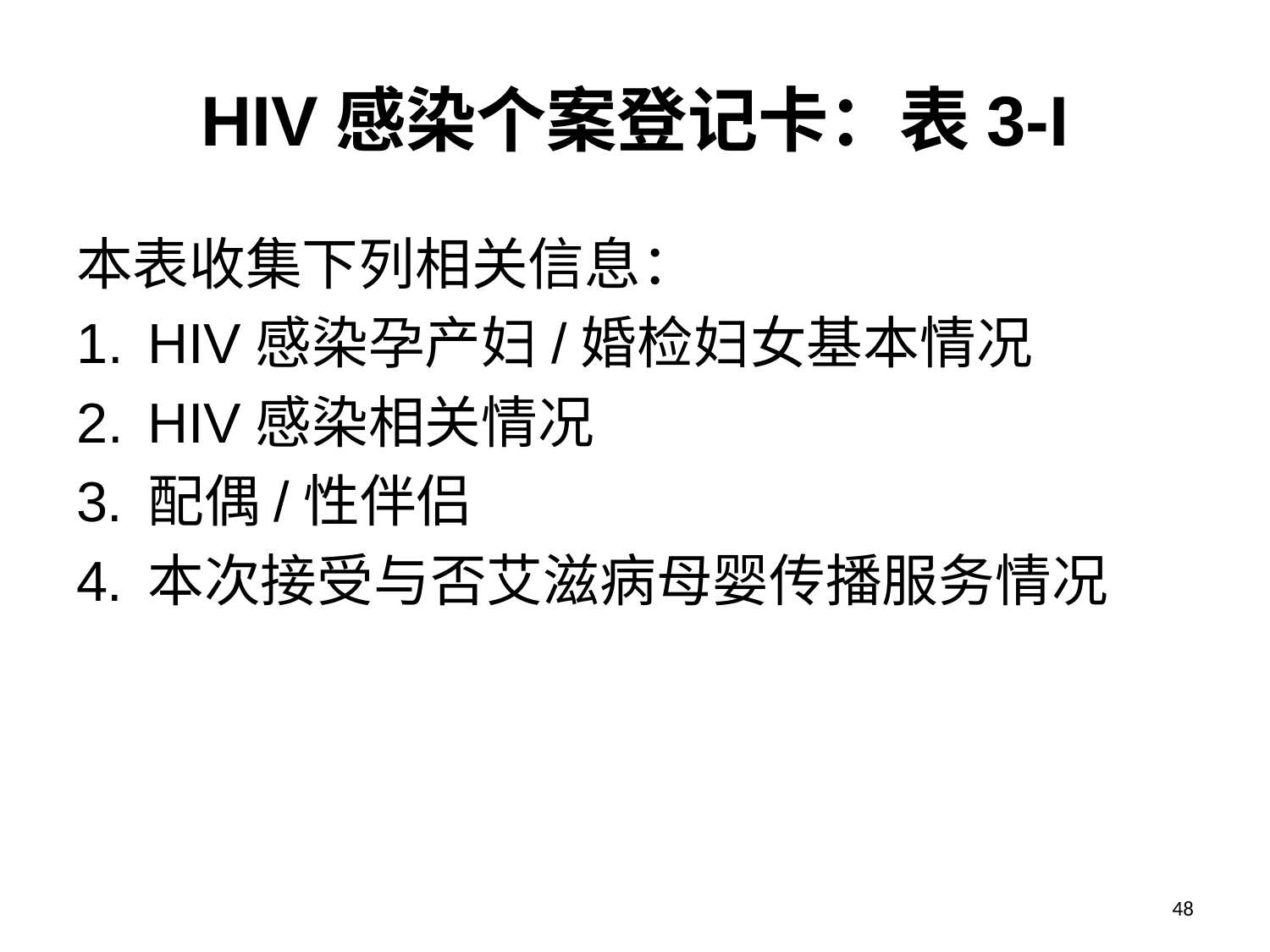

# HIV感染个案登记卡：表3-I
本表收集下列相关信息：
HIV感染孕产妇/婚检妇女基本情况
HIV感染相关情况
配偶/性伴侣
本次接受与否艾滋病母婴传播服务情况
48